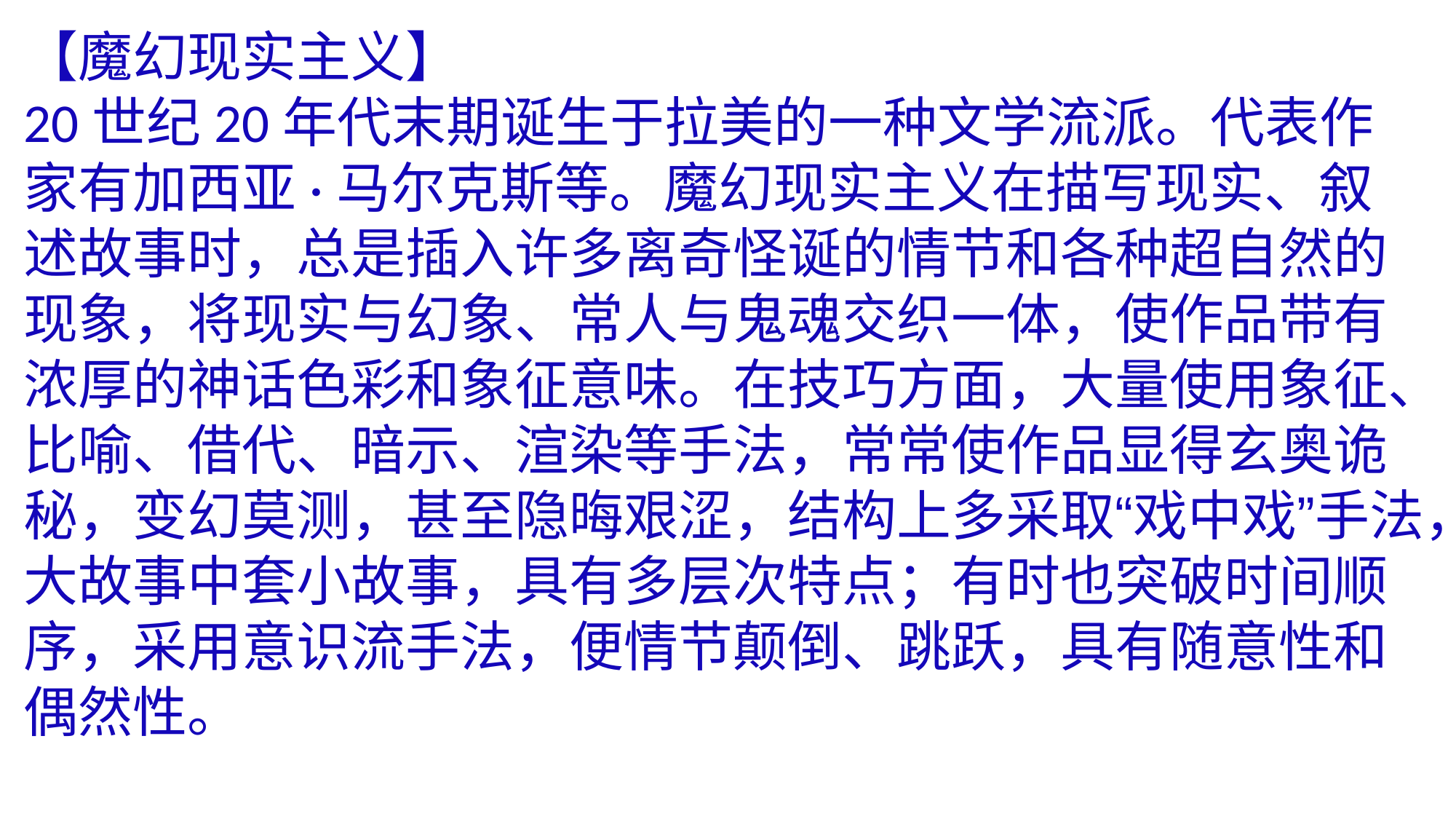

【魔幻现实主义】
20世纪20年代末期诞生于拉美的一种文学流派。代表作家有加西亚·马尔克斯等。魔幻现实主义在描写现实、叙述故事时，总是插入许多离奇怪诞的情节和各种超自然的现象，将现实与幻象、常人与鬼魂交织一体，使作品带有浓厚的神话色彩和象征意味。在技巧方面，大量使用象征、比喻、借代、暗示、渲染等手法，常常使作品显得玄奥诡秘，变幻莫测，甚至隐晦艰涩，结构上多采取“戏中戏”手法，大故事中套小故事，具有多层次特点；有时也突破时间顺序，采用意识流手法，便情节颠倒、跳跃，具有随意性和偶然性。